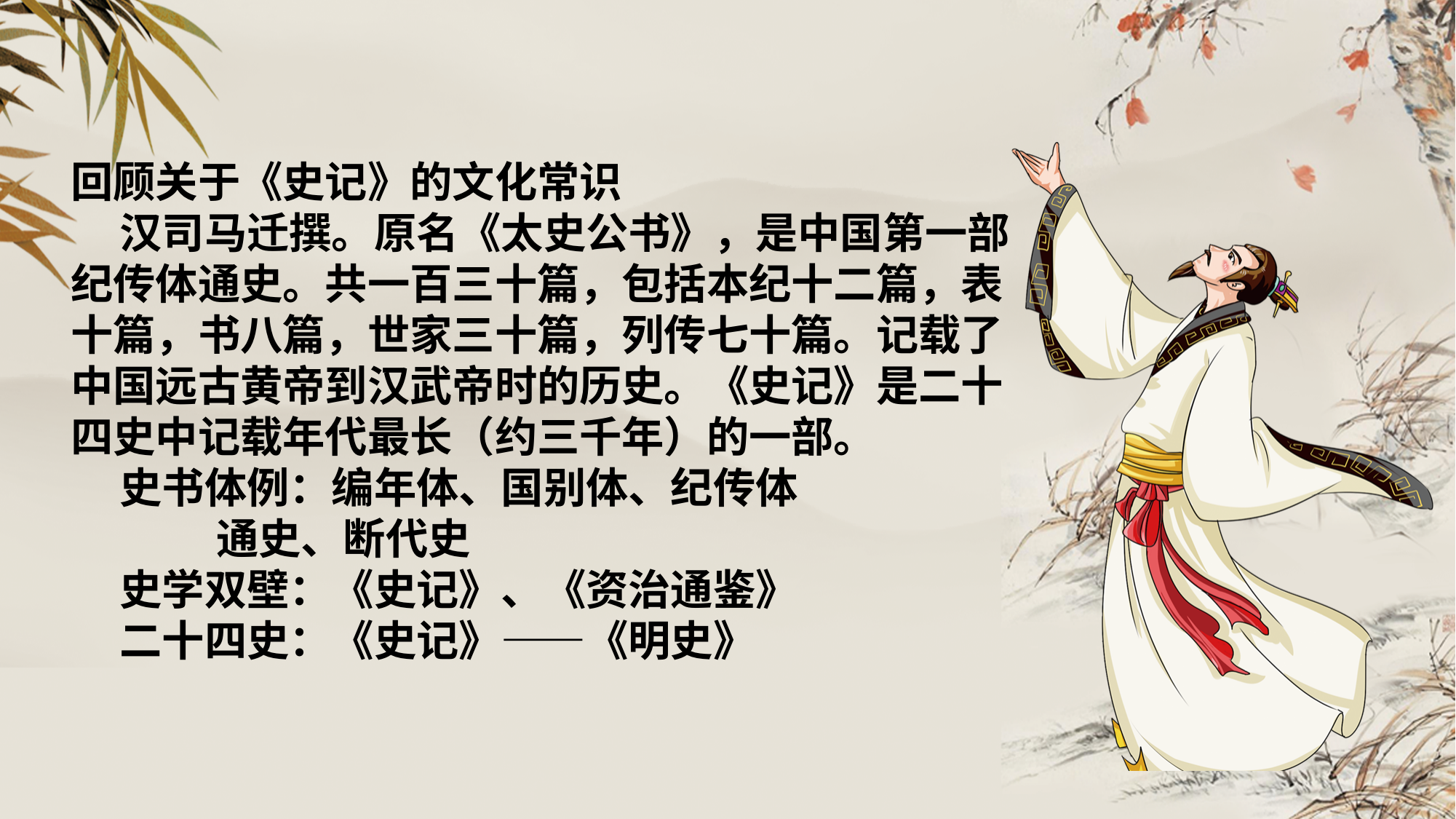

回顾关于《史记》的文化常识
    汉司马迁撰。原名《太史公书》，是中国第一部纪传体通史。共一百三十篇，包括本纪十二篇，表十篇，书八篇，世家三十篇，列传七十篇。记载了中国远古黄帝到汉武帝时的历史。《史记》是二十四史中记载年代最长（约三千年）的一部。
    史书体例：编年体、国别体、纪传体
              通史、断代史
    史学双壁：《史记》、《资治通鉴》
    二十四史：《史记》——《明史》